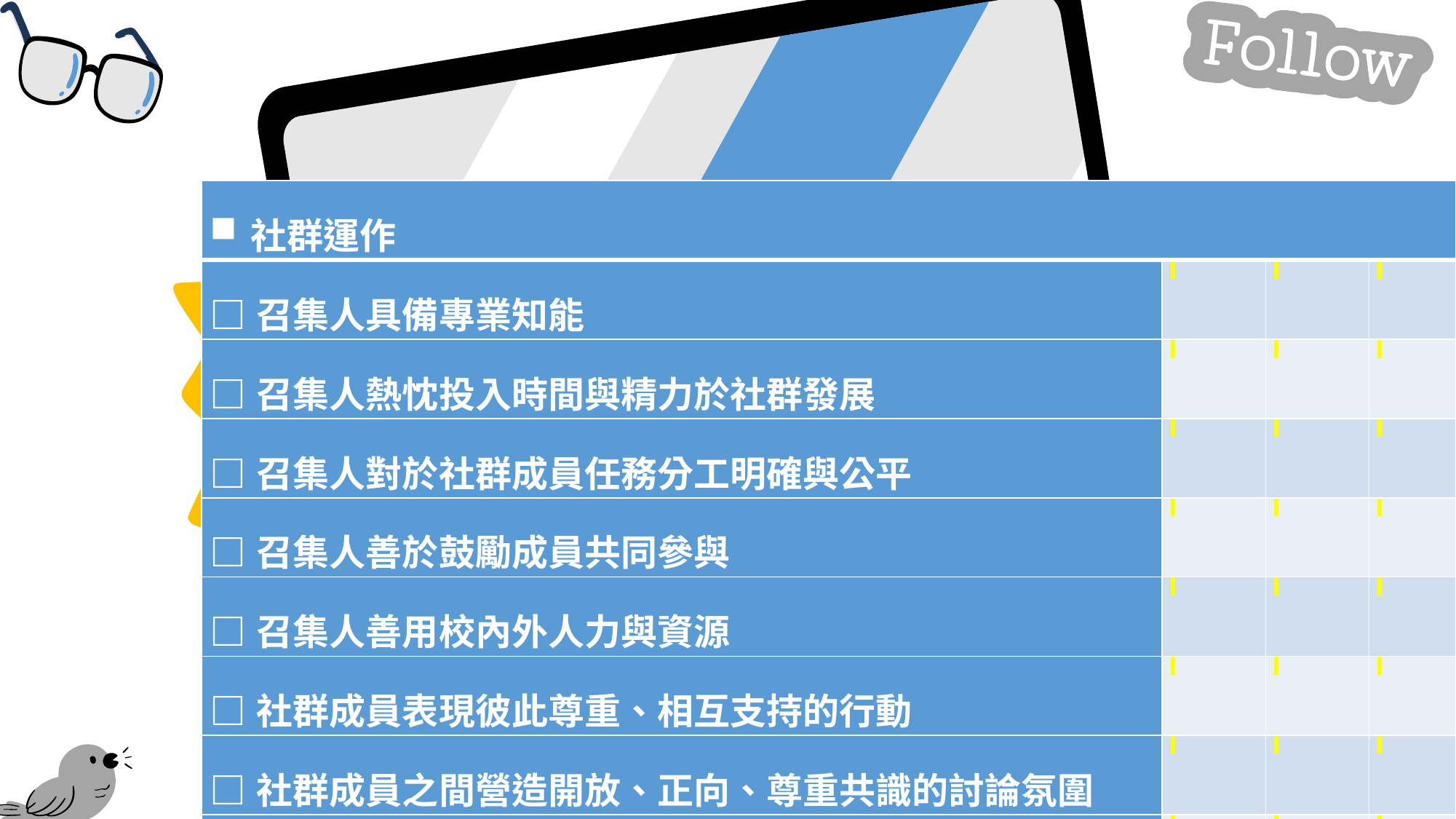

| 社群運作 |  |  |  |
| --- | --- | --- | --- |
| □召集人具備專業知能 |  |  |  |
| □召集人熱忱投入時間與精力於社群發展 |  |  |  |
| □召集人對於社群成員任務分工明確與公平 |  |  |  |
| □召集人善於鼓勵成員共同參與 |  |  |  |
| □召集人善用校內外人力與資源 |  |  |  |
| □社群成員表現彼此尊重、相互支持的行動 |  |  |  |
| □社群成員之間營造開放、正向、尊重共識的討論氛圍 |  |  |  |
| □社群成員勇於嘗試與創新 |  |  |  |

33